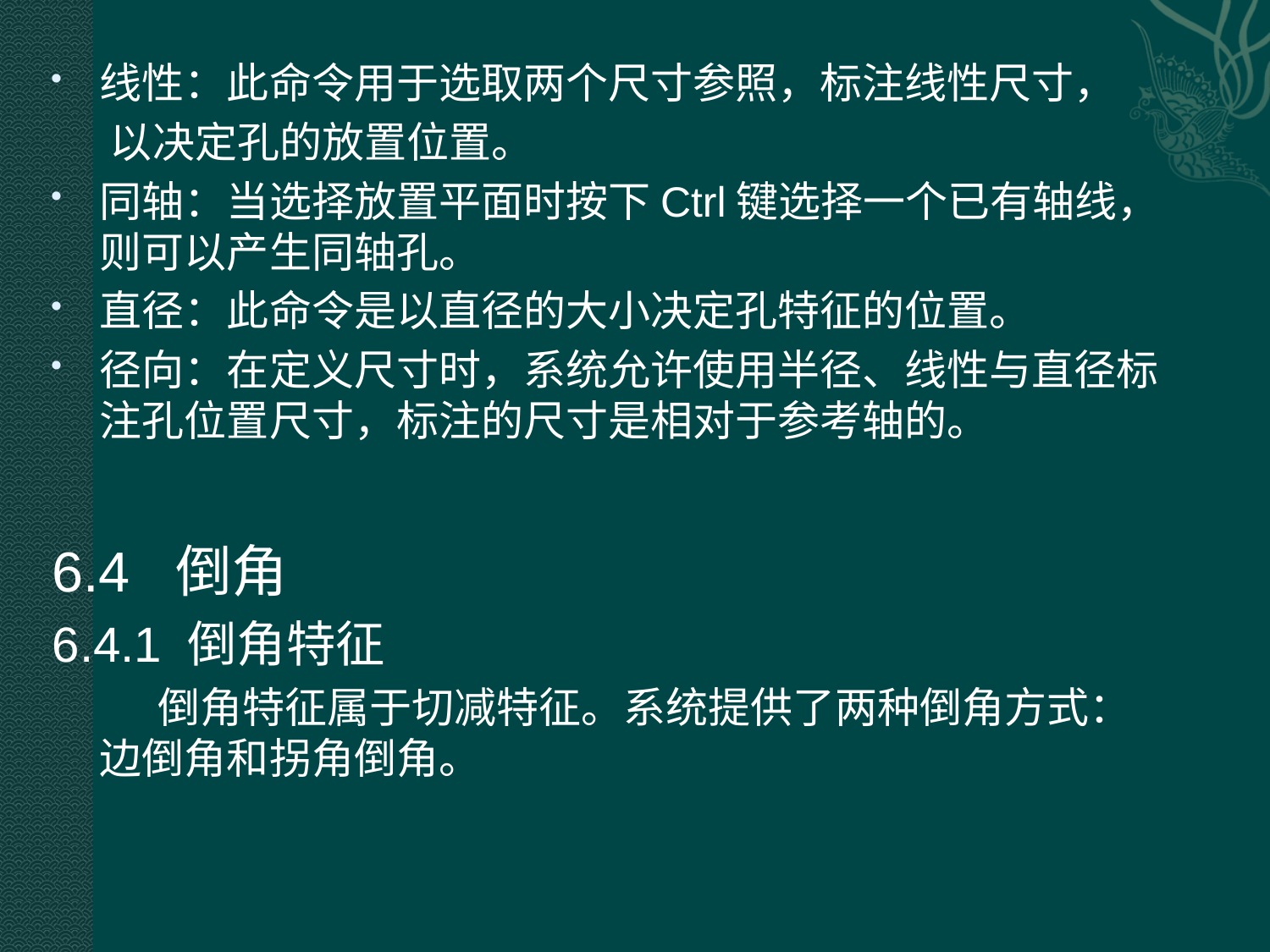

线性：此命令用于选取两个尺寸参照，标注线性尺寸，
     以决定孔的放置位置。
同轴：当选择放置平面时按下Ctrl键选择一个已有轴线，则可以产生同轴孔。
直径：此命令是以直径的大小决定孔特征的位置。
径向：在定义尺寸时，系统允许使用半径、线性与直径标注孔位置尺寸，标注的尺寸是相对于参考轴的。

6.4  倒角
6.4.1 倒角特征
          倒角特征属于切减特征。系统提供了两种倒角方式：边倒角和拐角倒角。